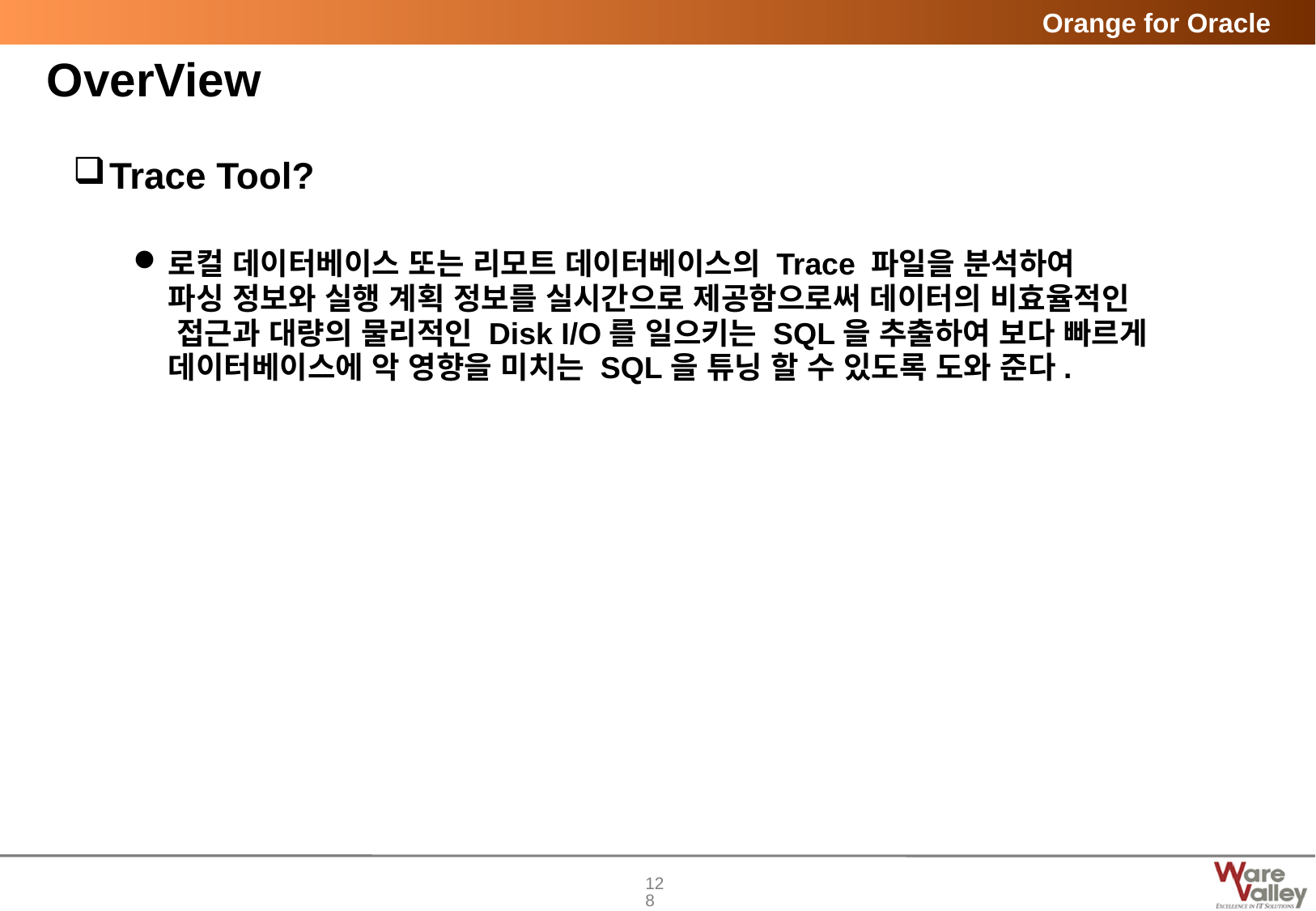

# OverView
Trace Tool?

로컬 데이터베이스 또는 리모트 데이터베이스의 Trace 파일을 분석하여
파싱 정보와 실행 계획 정보를 실시간으로 제공함으로써 데이터의 비효율적인
 접근과 대량의 물리적인 Disk I/O를 일으키는 SQL을 추출하여 보다 빠르게
데이터베이스에 악 영향을 미치는 SQL을 튜닝 할 수 있도록 도와 준다.